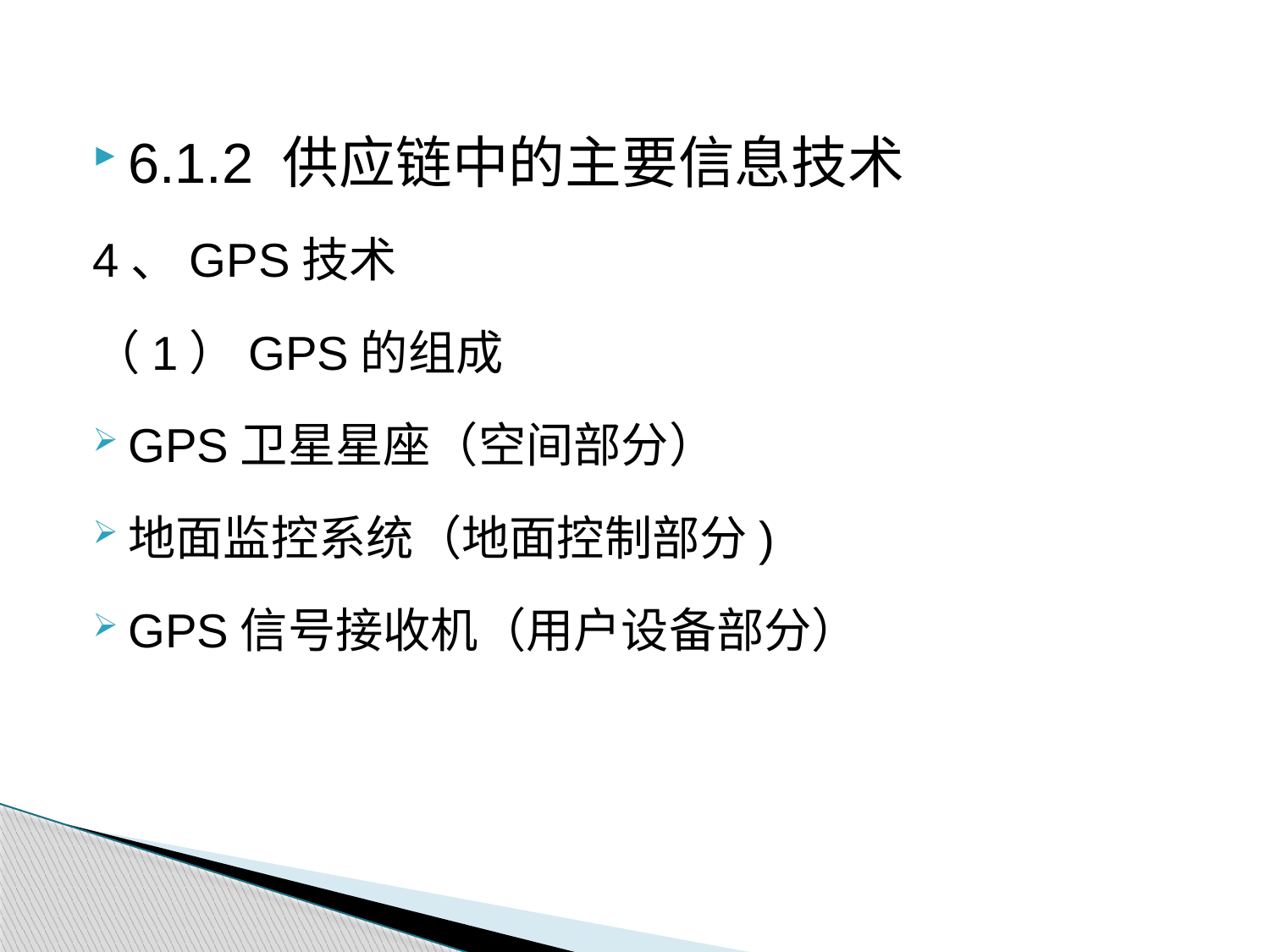

6.1.2 供应链中的主要信息技术
4、GPS技术
（1）GPS的组成
GPS卫星星座（空间部分）
地面监控系统（地面控制部分)
GPS信号接收机（用户设备部分）